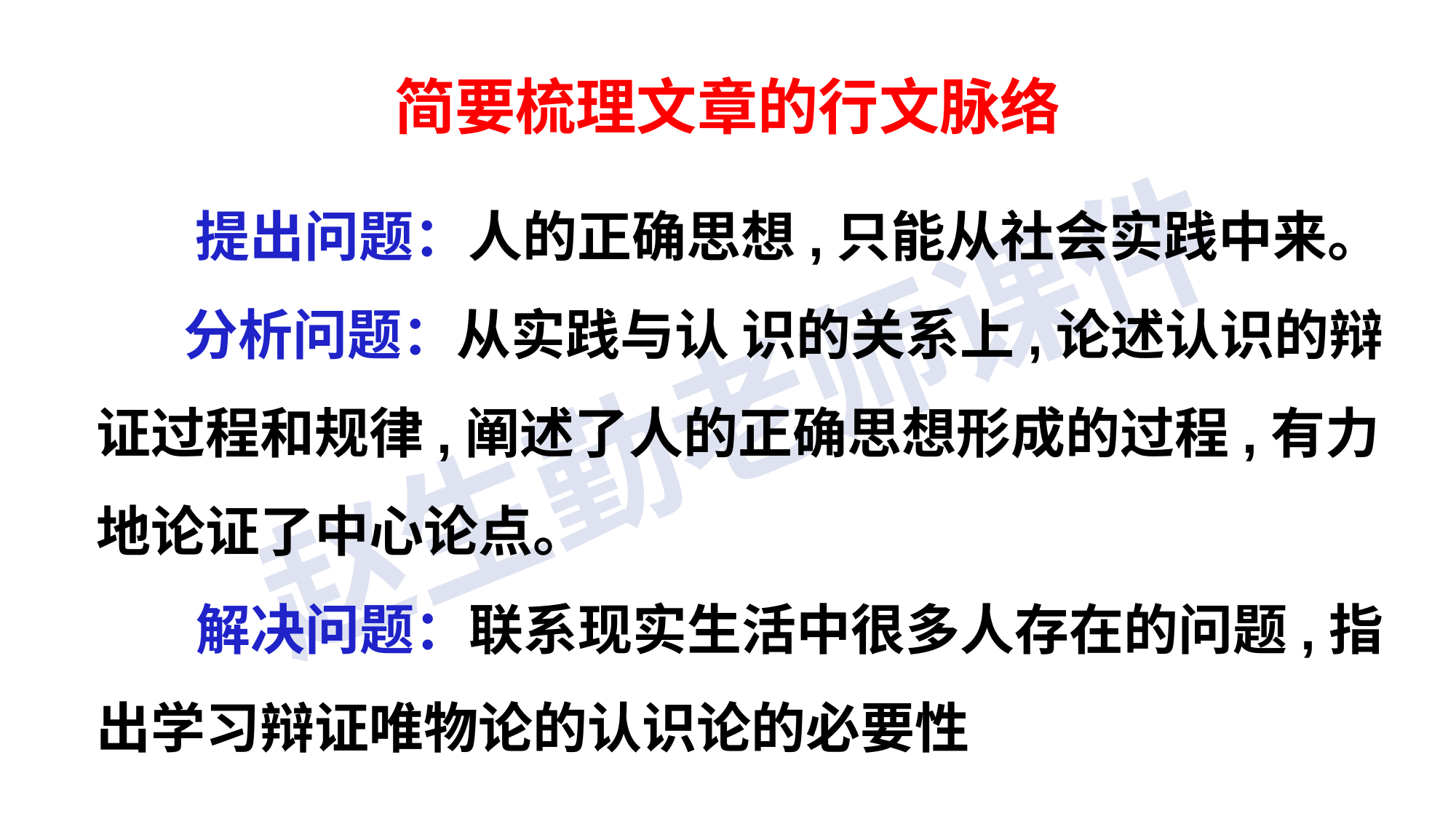

简要梳理文章的行文脉络
       提出问题：人的正确思想,只能从社会实践中来。
      分析问题：从实践与认 识的关系上,论述认识的辩证过程和规律,阐述了人的正确思想形成的过程,有力地论证了中心论点。
       解决问题：联系现实生活中很多人存在的问题,指出学习辩证唯物论的认识论的必要性